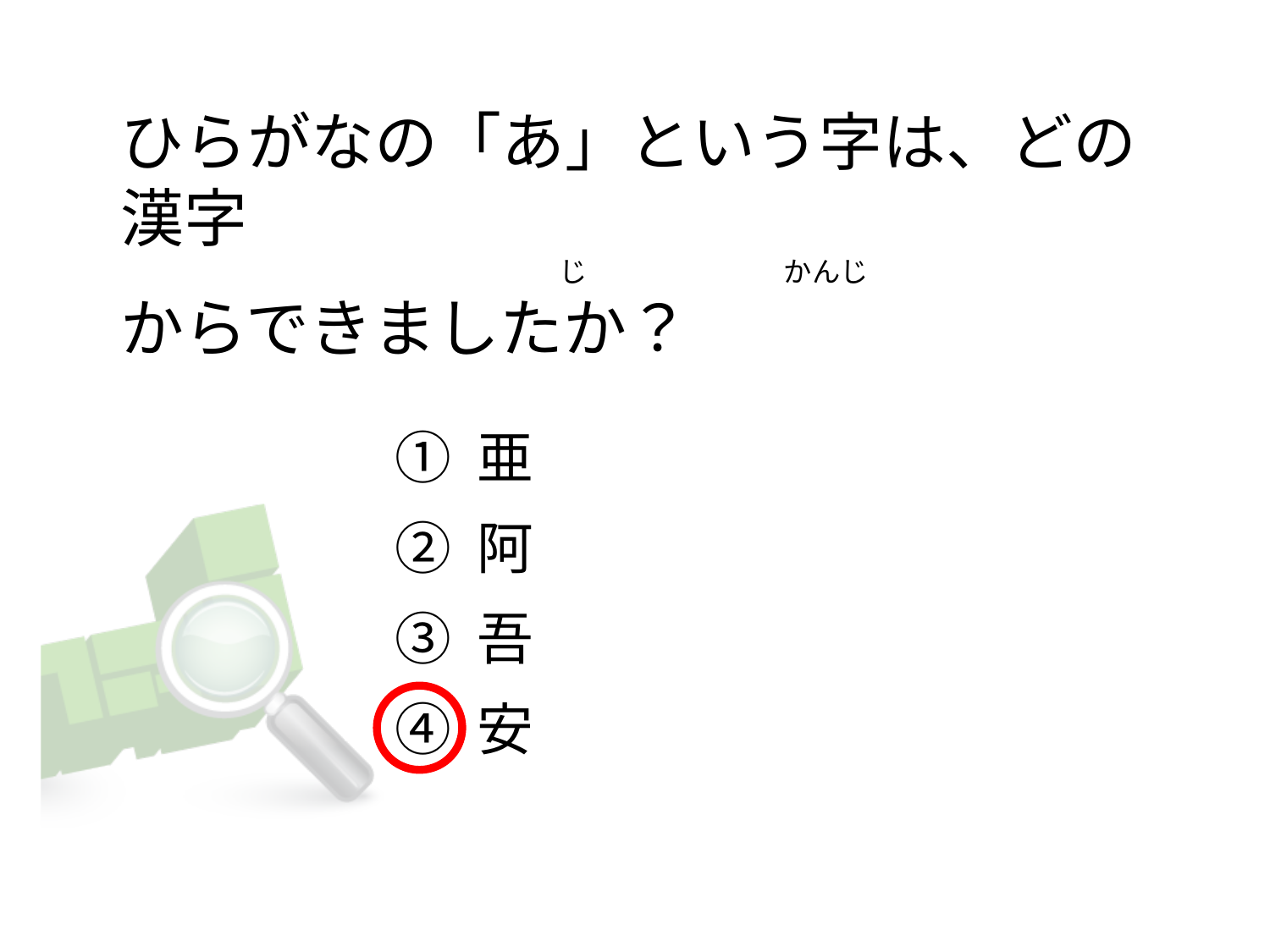

# ひらがなの「あ」という字は、どの漢字                                                                      じ                               かんじ からできましたか？
① 亜
② 阿
③ 吾
④ 安